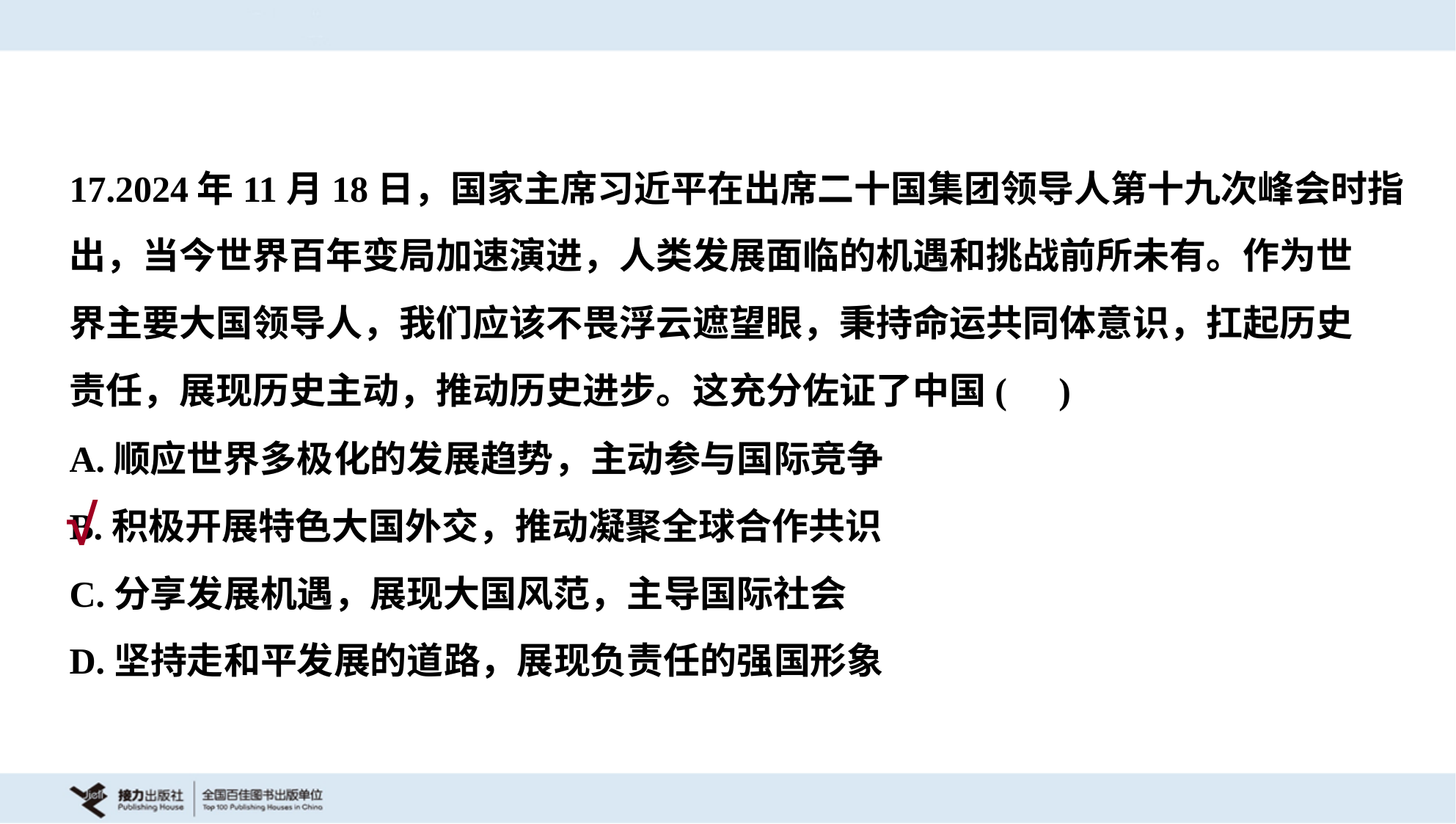

17.2024年11月18日，国家主席习近平在出席二十国集团领导人第十九次峰会时指
出，当今世界百年变局加速演进，人类发展面临的机遇和挑战前所未有。作为世
界主要大国领导人，我们应该不畏浮云遮望眼，秉持命运共同体意识，扛起历史
责任，展现历史主动，推动历史进步。这充分佐证了中国(     )
A.顺应世界多极化的发展趋势，主动参与国际竞争
B.积极开展特色大国外交，推动凝聚全球合作共识
C.分享发展机遇，展现大国风范，主导国际社会
D.坚持走和平发展的道路，展现负责任的强国形象
√